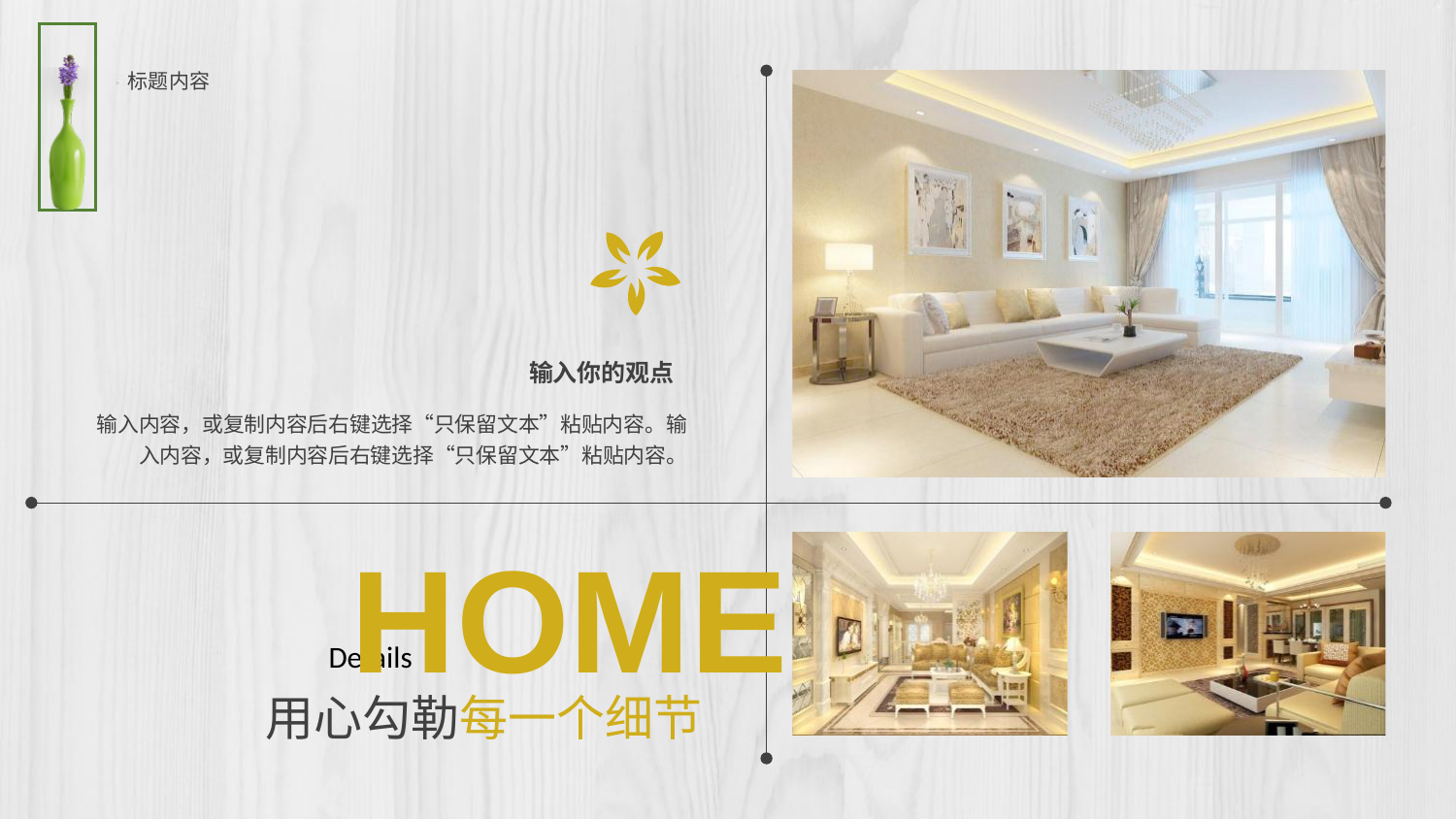

#
标题内容

输入你的观点
输入内容，或复制内容后右键选择“只保留文本”粘贴内容。输入内容，或复制内容后右键选择“只保留文本”粘贴内容。
HOME

Details
用心勾勒每一个细节